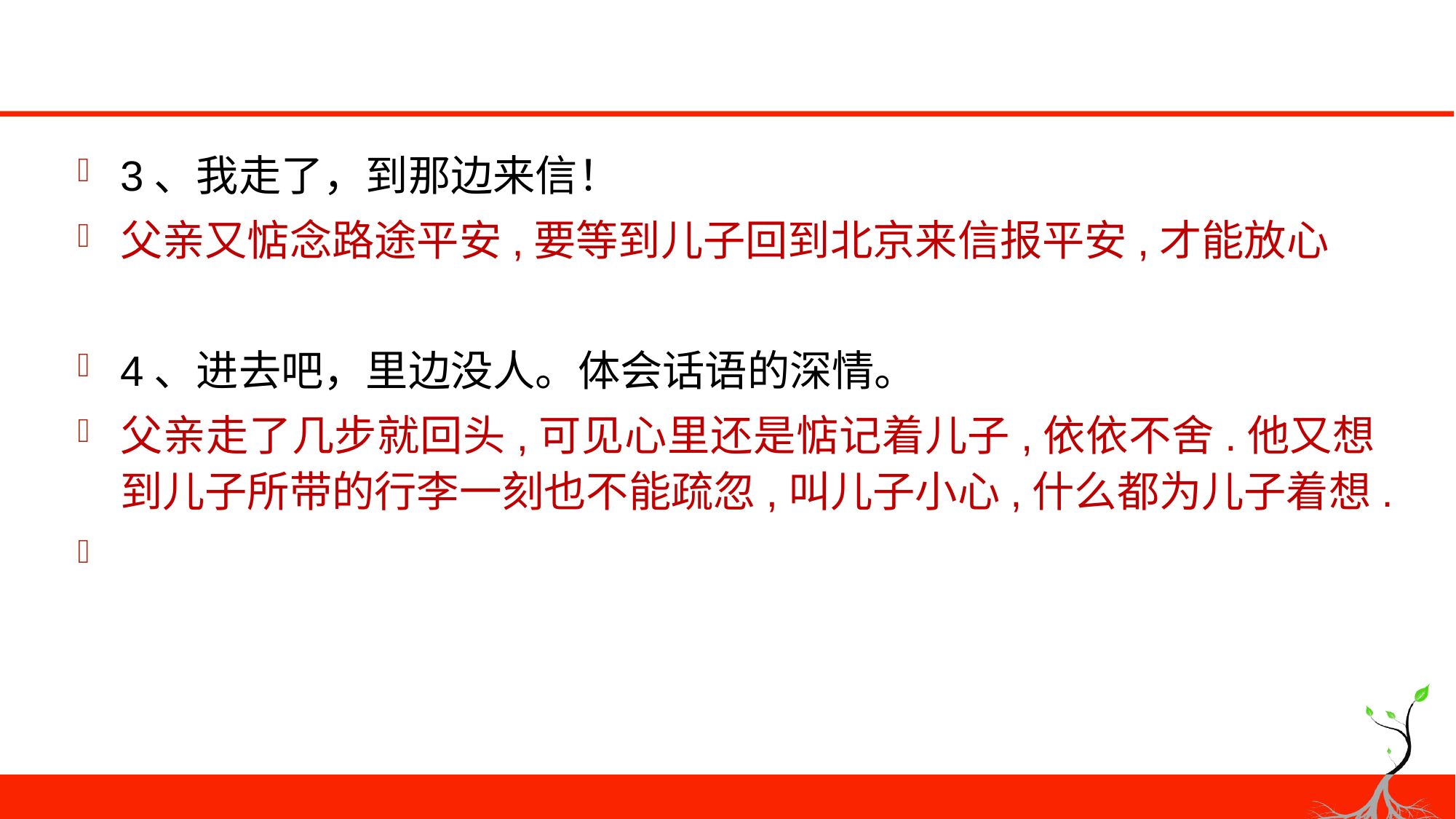

#
3、我走了，到那边来信！
父亲又惦念路途平安,要等到儿子回到北京来信报平安,才能放心

4、进去吧，里边没人。体会话语的深情。
父亲走了几步就回头,可见心里还是惦记着儿子,依依不舍.他又想到儿子所带的行李一刻也不能疏忽,叫儿子小心,什么都为儿子着想.